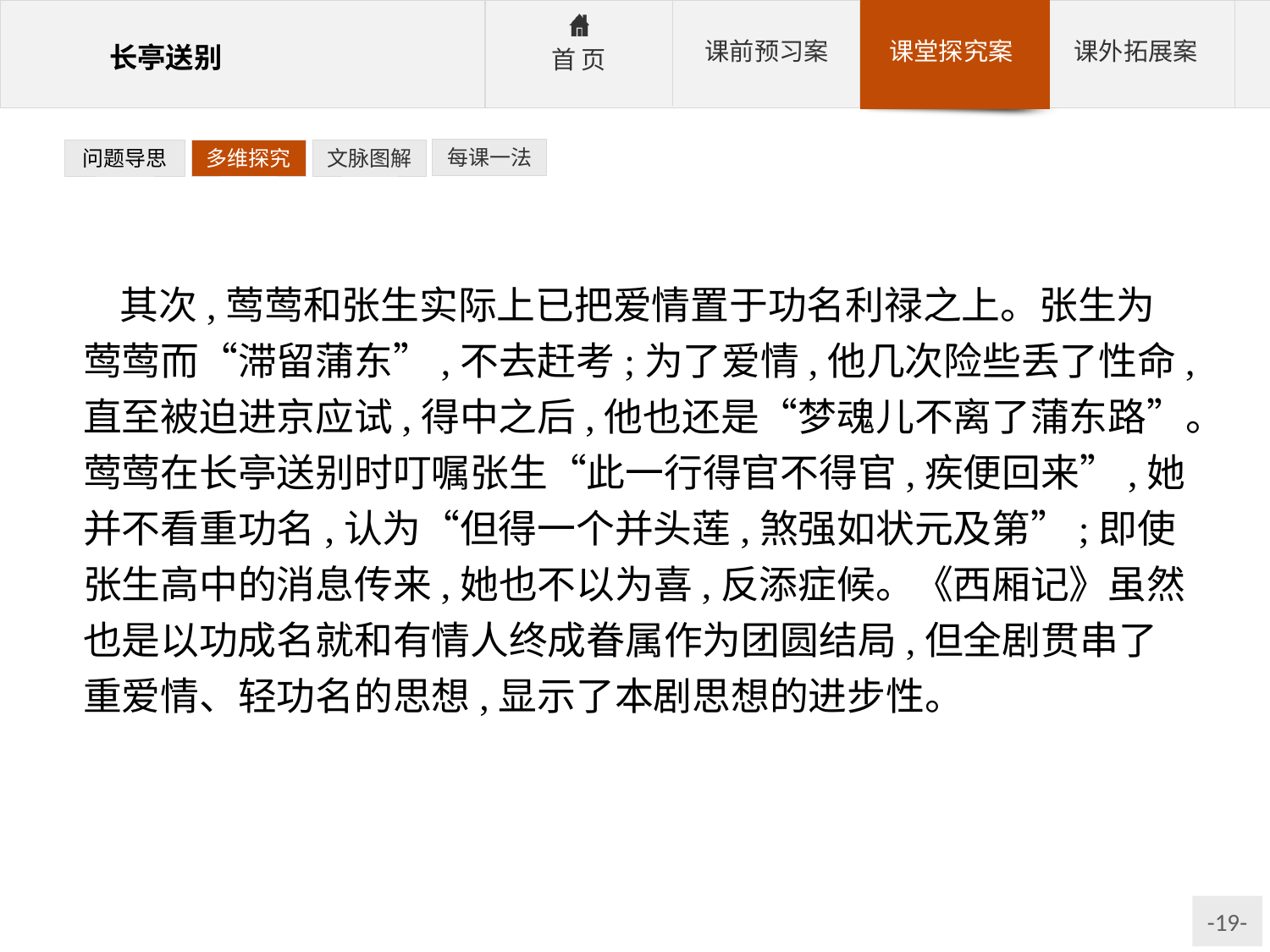

每课一法
问题导思
多维探究
文脉图解
其次,莺莺和张生实际上已把爱情置于功名利禄之上。张生为莺莺而“滞留蒲东”,不去赶考;为了爱情,他几次险些丢了性命,直至被迫进京应试,得中之后,他也还是“梦魂儿不离了蒲东路”。莺莺在长亭送别时叮嘱张生“此一行得官不得官,疾便回来”,她并不看重功名,认为“但得一个并头莲,煞强如状元及第”;即使张生高中的消息传来,她也不以为喜,反添症候。《西厢记》虽然也是以功成名就和有情人终成眷属作为团圆结局,但全剧贯串了重爱情、轻功名的思想,显示了本剧思想的进步性。